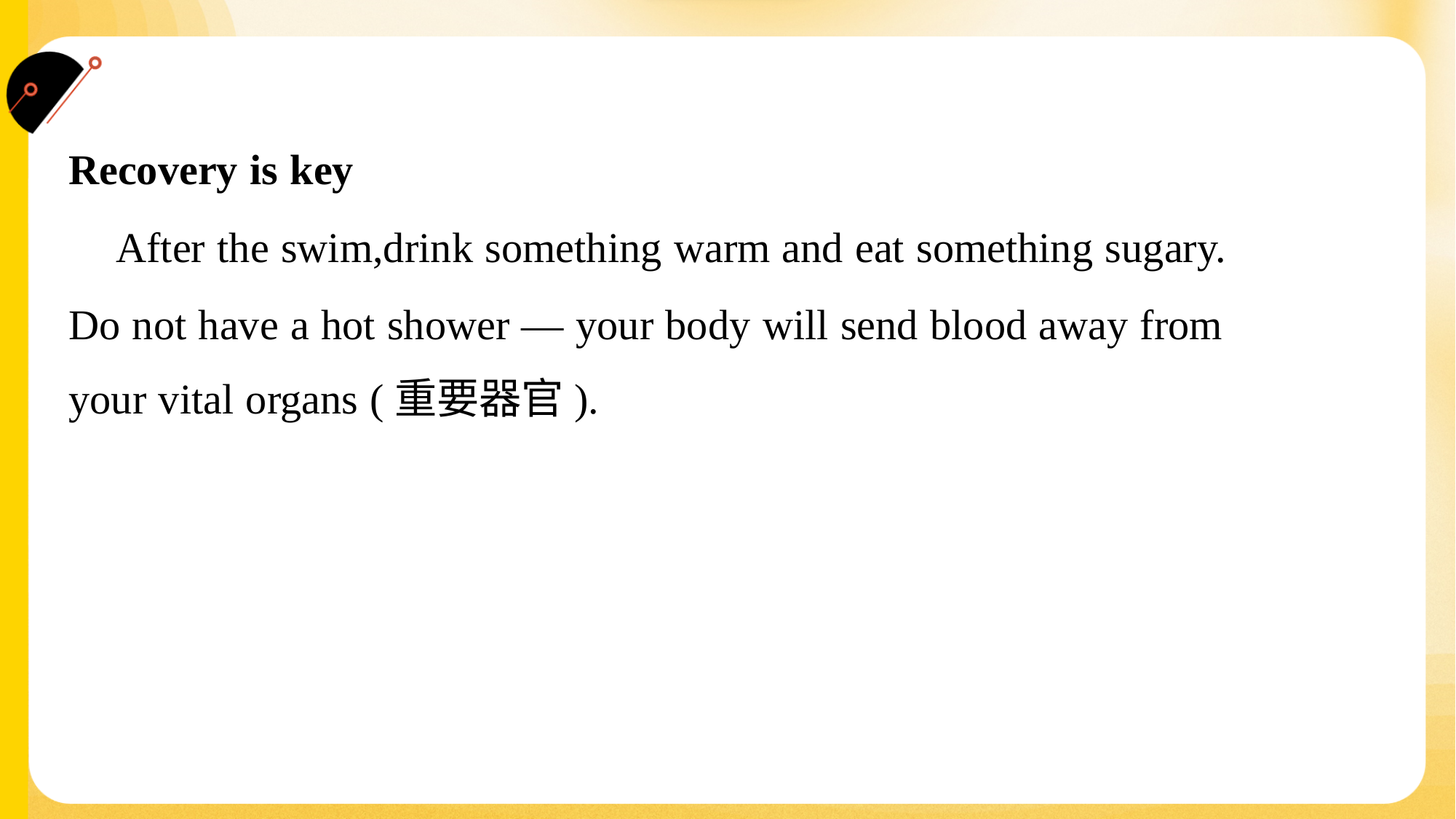

Recovery is key
    After the swim,drink something warm and eat something sugary.
Do not have a hot shower — your body will send blood away from
your vital organs (重要器官).